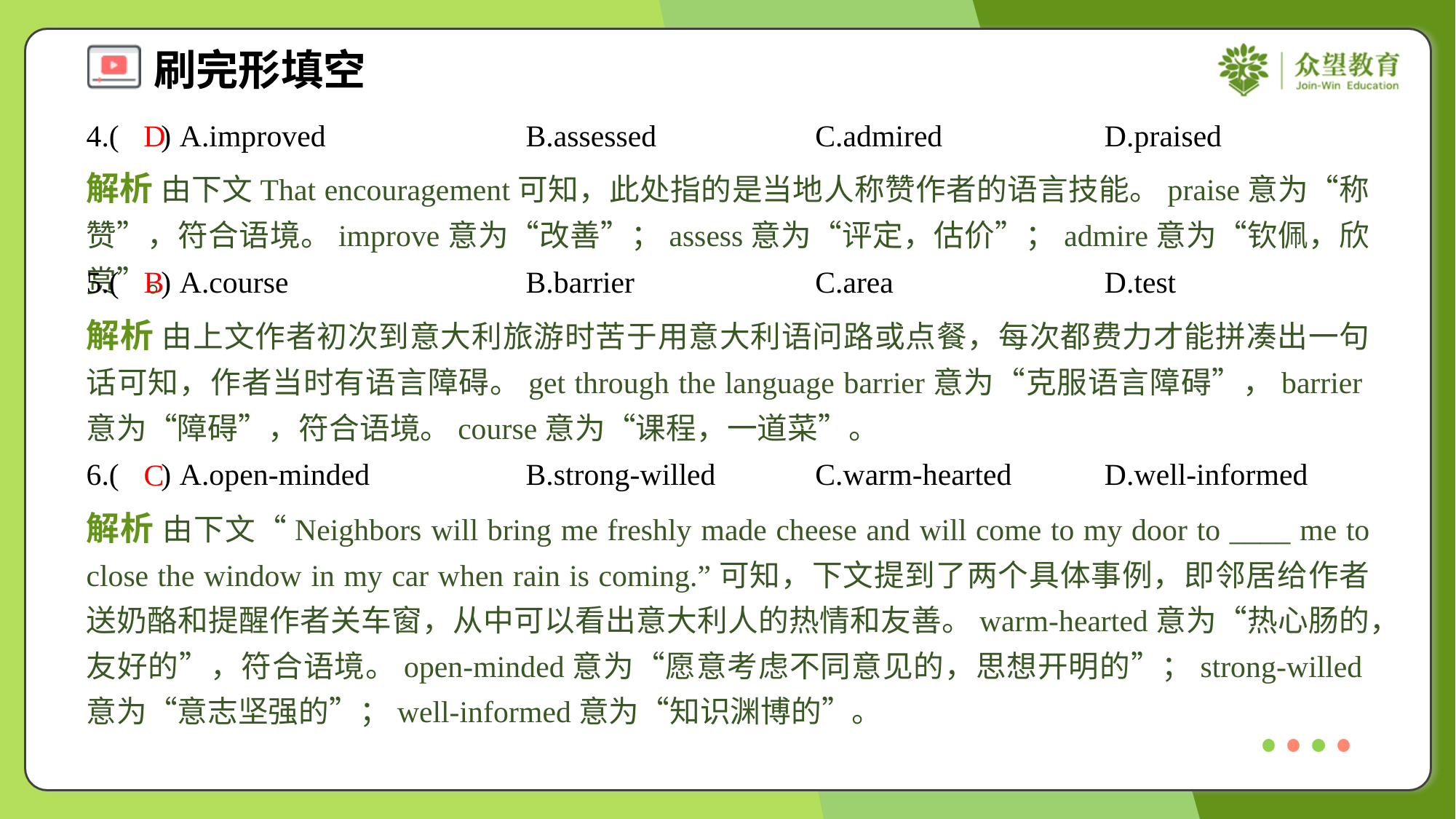

4.(     ) A.improved	B.assessed	C.admired	D.praised
D
解析 由下文That encouragement可知，此处指的是当地人称赞作者的语言技能。praise意为“称赞”，符合语境。improve意为“改善”；assess意为“评定，估价”；admire意为“钦佩，欣赏”。
5.(     ) A.course	B.barrier	C.area	D.test
B
解析 由上文作者初次到意大利旅游时苦于用意大利语问路或点餐，每次都费力才能拼凑出一句话可知，作者当时有语言障碍。get through the language barrier意为“克服语言障碍”，barrier意为“障碍”，符合语境。course意为“课程，一道菜”。
6.(     ) A.open-minded	B.strong-willed	C.warm-hearted	D.well-informed
C
解析 由下文“Neighbors will bring me freshly made cheese and will come to my door to ____ me to close the window in my car when rain is coming.”可知，下文提到了两个具体事例，即邻居给作者送奶酪和提醒作者关车窗，从中可以看出意大利人的热情和友善。warm-hearted意为“热心肠的，友好的”，符合语境。open-minded意为“愿意考虑不同意见的，思想开明的”；strong-willed意为“意志坚强的”；well-informed意为“知识渊博的”。